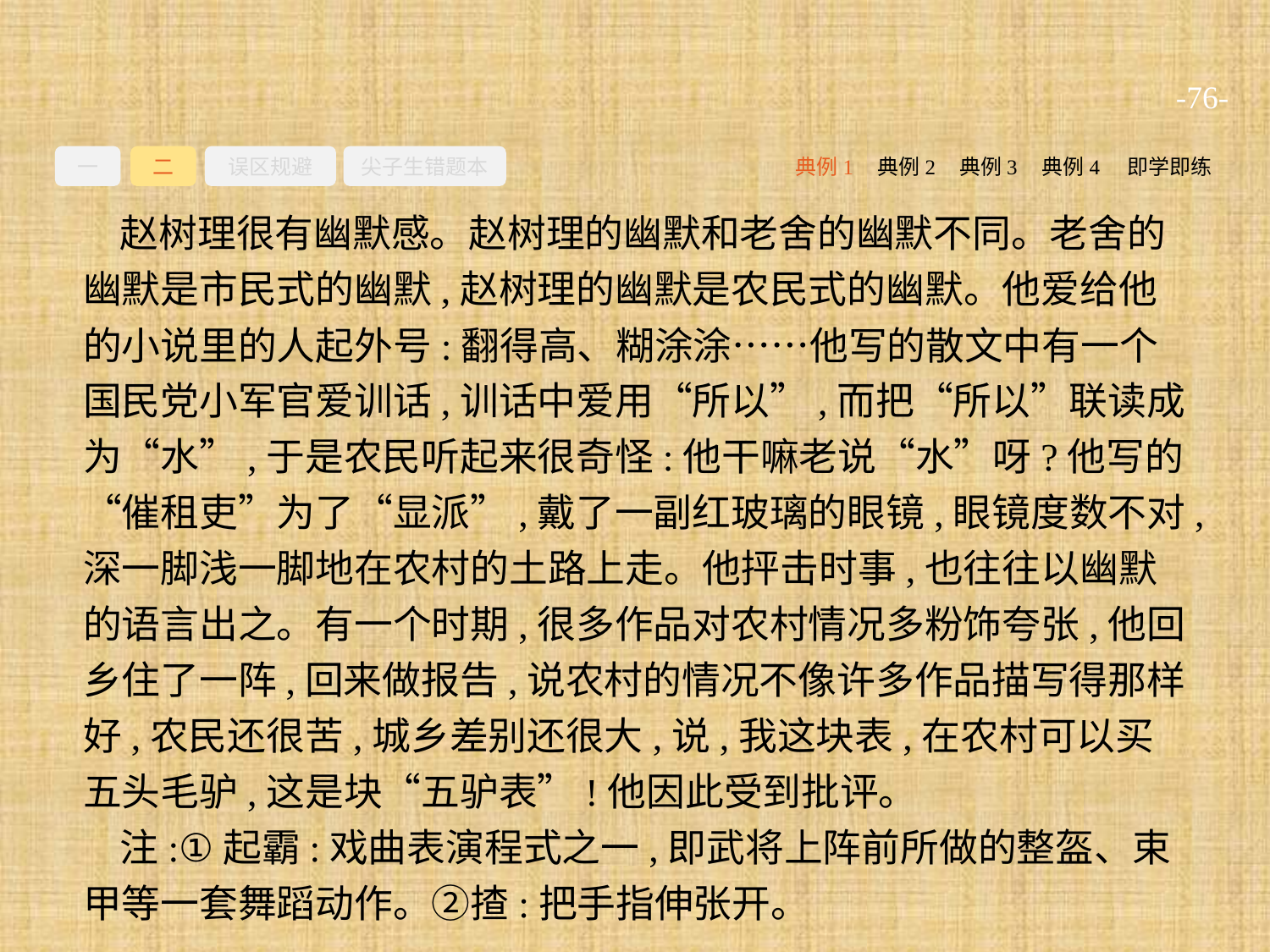

-76-
一
二
误区规避
尖子生错题本
典例2
典例3
典例4
即学即练
典例1
赵树理很有幽默感。赵树理的幽默和老舍的幽默不同。老舍的幽默是市民式的幽默,赵树理的幽默是农民式的幽默。他爱给他的小说里的人起外号:翻得高、糊涂涂……他写的散文中有一个国民党小军官爱训话,训话中爱用“所以”,而把“所以”联读成为“水”,于是农民听起来很奇怪:他干嘛老说“水”呀?他写的“催租吏”为了“显派”,戴了一副红玻璃的眼镜,眼镜度数不对,深一脚浅一脚地在农村的土路上走。他抨击时事,也往往以幽默的语言出之。有一个时期,很多作品对农村情况多粉饰夸张,他回乡住了一阵,回来做报告,说农村的情况不像许多作品描写得那样好,农民还很苦,城乡差别还很大,说,我这块表,在农村可以买五头毛驴,这是块“五驴表”!他因此受到批评。
注:①起霸:戏曲表演程式之一,即武将上阵前所做的整盔、束甲等一套舞蹈动作。②揸:把手指伸张开。